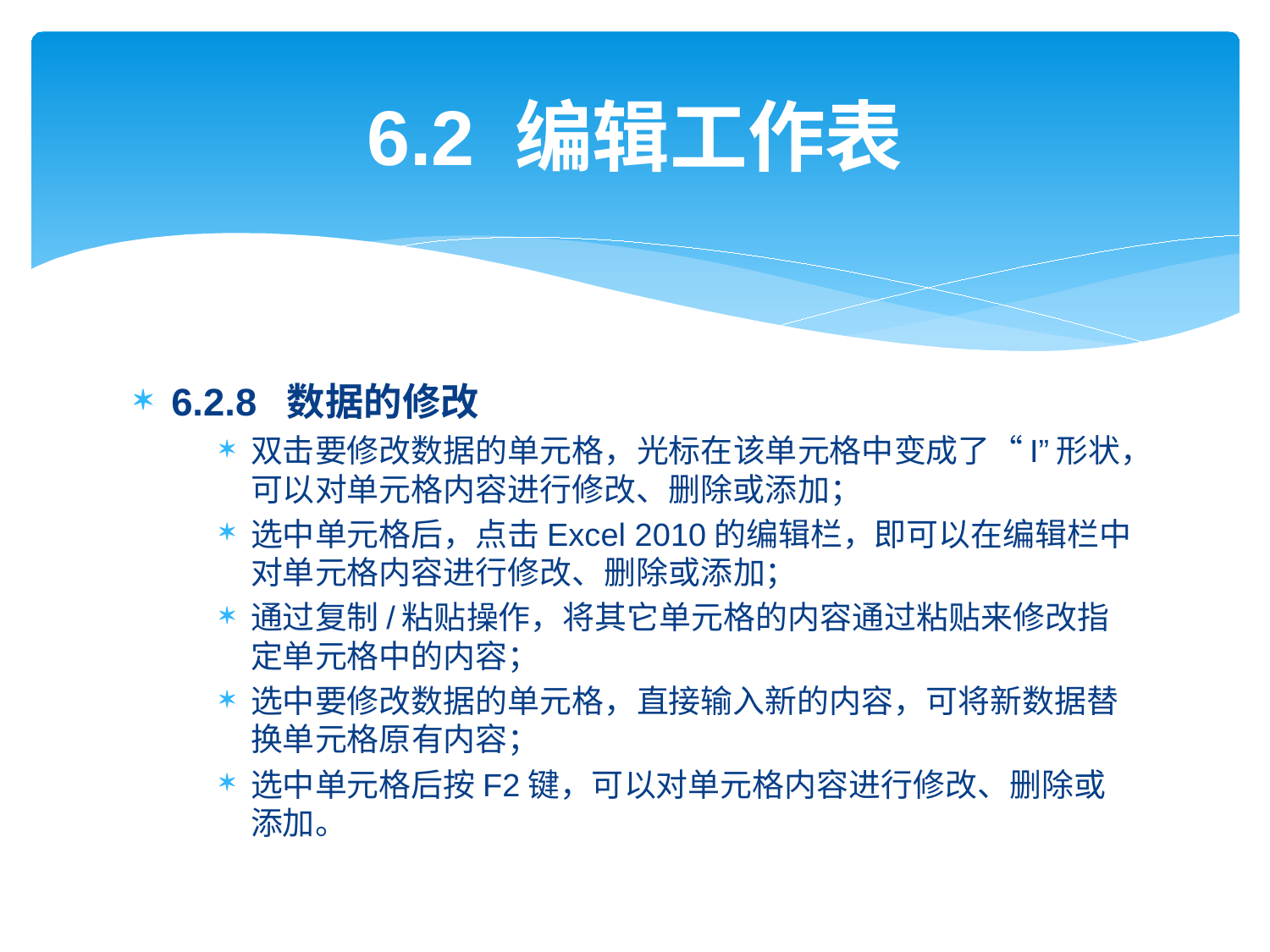

# 6.2 编辑工作表
6.2.8  数据的修改
双击要修改数据的单元格，光标在该单元格中变成了“I”形状，可以对单元格内容进行修改、删除或添加；
选中单元格后，点击Excel 2010的编辑栏，即可以在编辑栏中对单元格内容进行修改、删除或添加；
通过复制/粘贴操作，将其它单元格的内容通过粘贴来修改指定单元格中的内容；
选中要修改数据的单元格，直接输入新的内容，可将新数据替换单元格原有内容；
选中单元格后按F2键，可以对单元格内容进行修改、删除或添加。